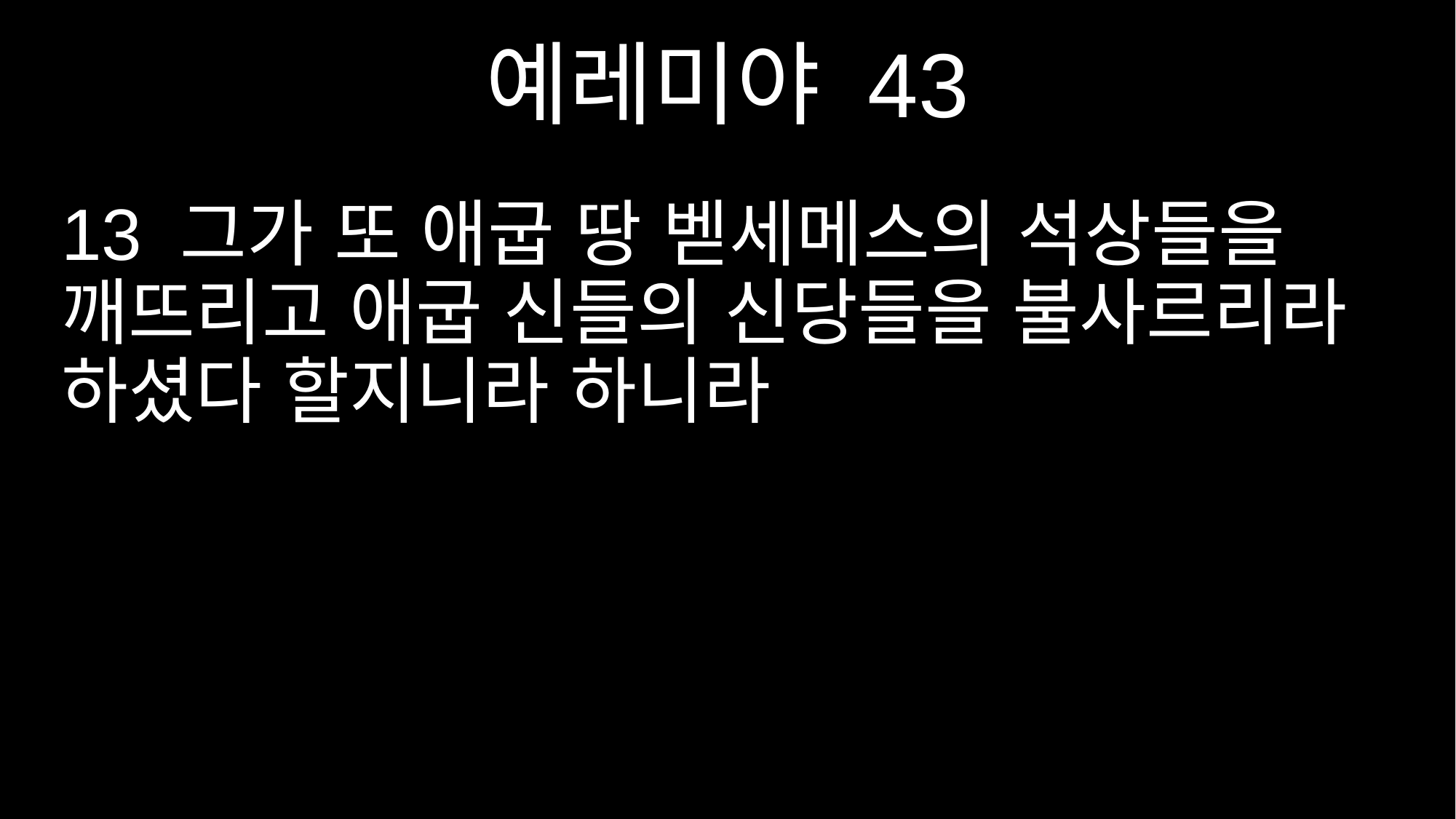

예레미야 43
13 그가 또 애굽 땅 벧세메스의 석상들을 깨뜨리고 애굽 신들의 신당들을 불사르리라 하셨다 할지니라 하니라